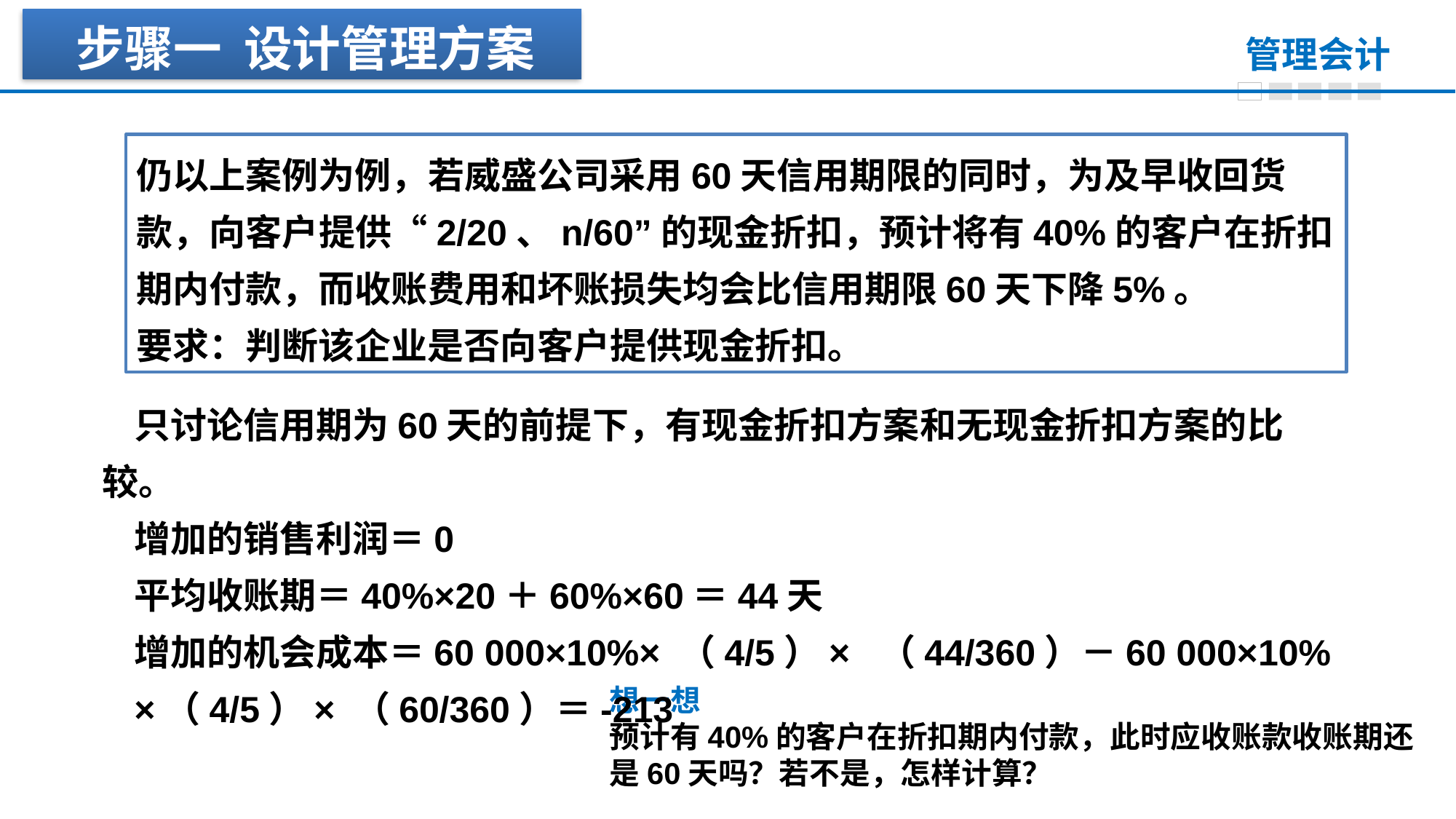

步骤一  设计管理方案
仍以上案例为例，若威盛公司采用60天信用期限的同时，为及早收回货款，向客户提供“2/20、n/60”的现金折扣，预计将有40%的客户在折扣期内付款，而收账费用和坏账损失均会比信用期限60天下降5%。
要求：判断该企业是否向客户提供现金折扣。
只讨论信用期为60天的前提下，有现金折扣方案和无现金折扣方案的比较。
增加的销售利润＝0
平均收账期＝40%×20＋60%×60＝44天
增加的机会成本＝60 000×10%× （4/5）×  （44/360）－60 000×10%
×（4/5）× （60/360）＝-213

想一想
预计有40%的客户在折扣期内付款，此时应收账款收账期还是60天吗？若不是，怎样计算？